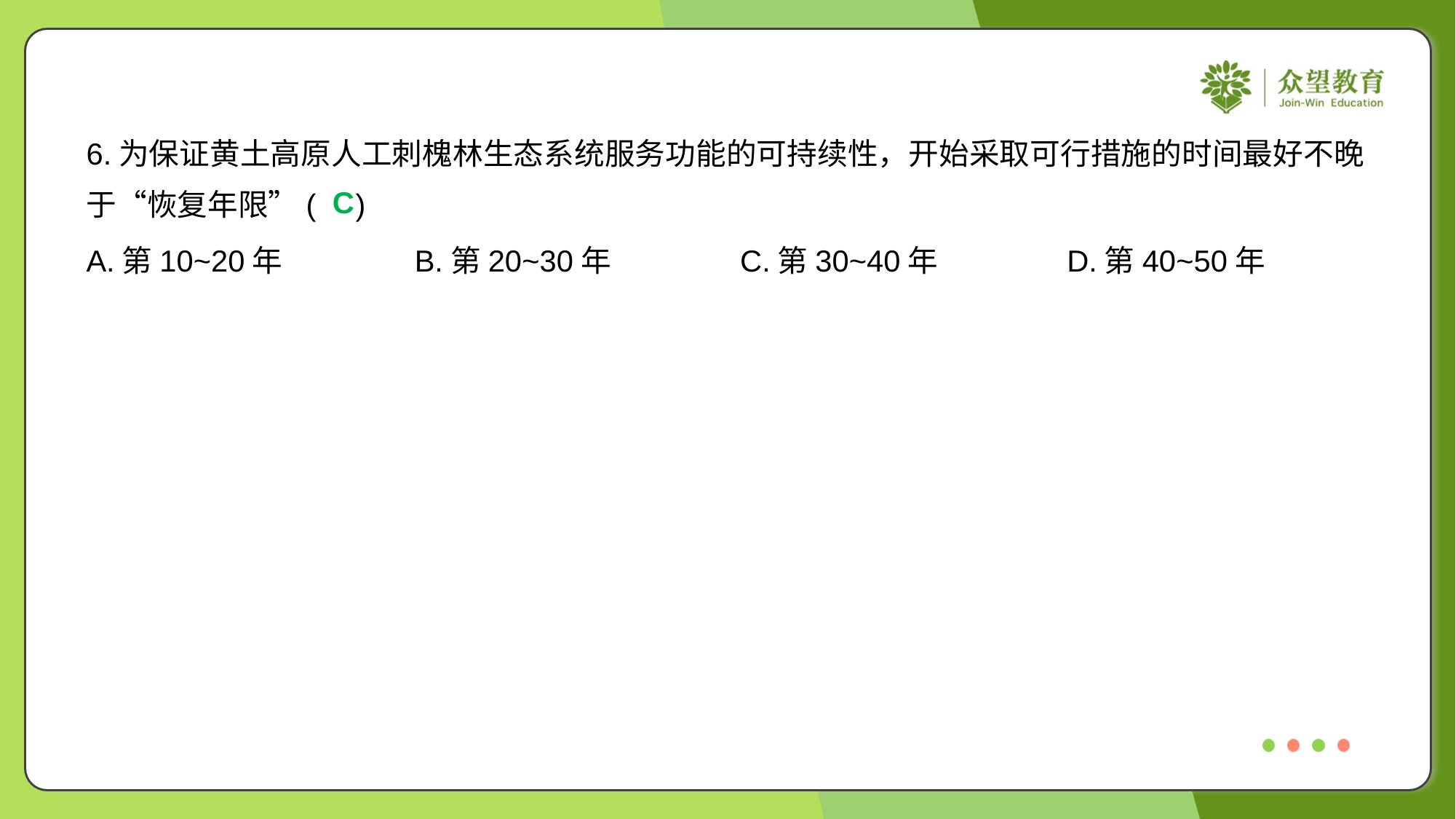

6.为保证黄土高原人工刺槐林生态系统服务功能的可持续性，开始采取可行措施的时间最好不晚
于“恢复年限”(     )
C
A.第10~20年	B.第20~30年	C.第30~40年	D.第40~50年